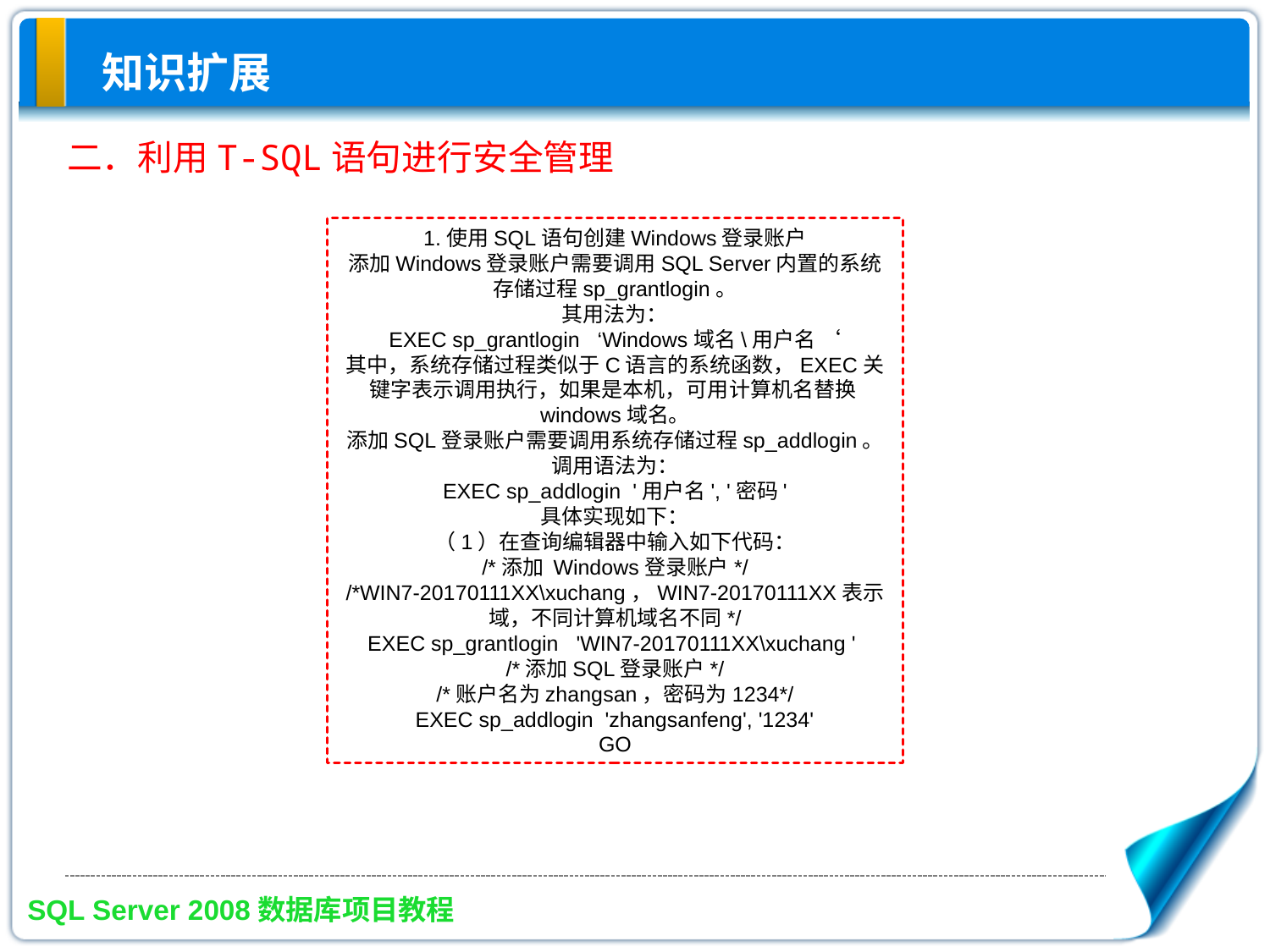

知识扩展
二．利用T-SQL语句进行安全管理
1.使用SQL语句创建Windows登录账户
添加Windows登录账户需要调用SQL Server内置的系统存储过程sp_grantlogin。
其用法为：
EXEC sp_grantlogin   ‘Windows域名\用户名 ‘
其中，系统存储过程类似于C语言的系统函数，EXEC关键字表示调用执行，如果是本机，可用计算机名替换windows域名。
添加SQL登录账户需要调用系统存储过程sp_addlogin。调用语法为：
EXEC sp_addlogin  '用户名', '密码'
具体实现如下：
（1）在查询编辑器中输入如下代码：
/*添加 Windows登录账户*/
/*WIN7-20170111XX\xuchang，WIN7-20170111XX表示域，不同计算机域名不同*/
EXEC sp_grantlogin   'WIN7-20170111XX\xuchang '
/*添加SQL登录账户*/
/*账户名为zhangsan，密码为1234*/
EXEC sp_addlogin  'zhangsanfeng', '1234'
GO